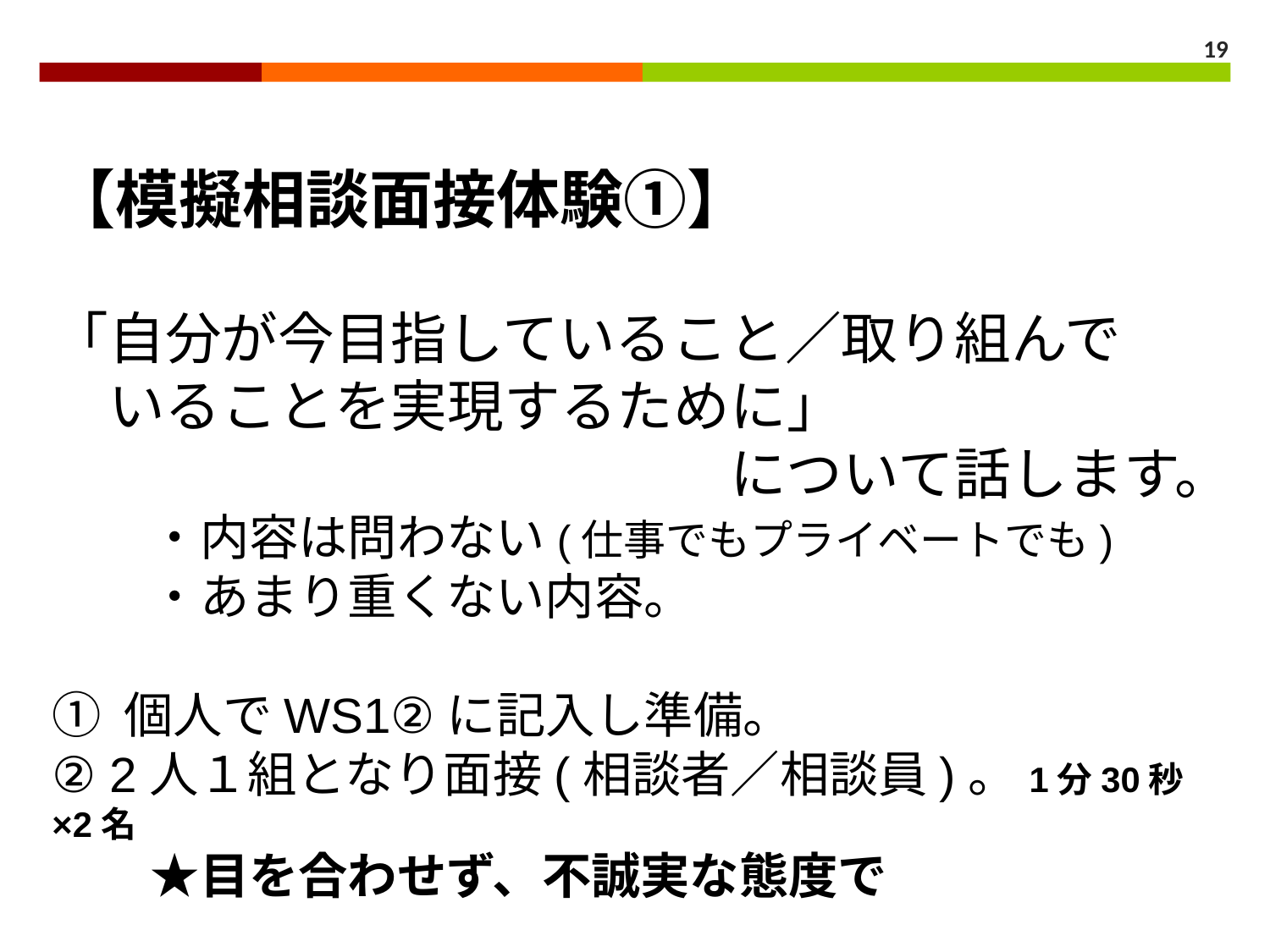

19
【模擬相談面接体験①】

「自分が今目指していること／取り組んで
　いることを実現するために」
　　　　　　　　　　　　について話します。
　　・内容は問わない(仕事でもプライベートでも)
　　・あまり重くない内容。

① 個人でWS1②に記入し準備。
② 2人１組となり面接(相談者／相談員)。1分30秒×2名
　　★目を合わせず、不誠実な態度で